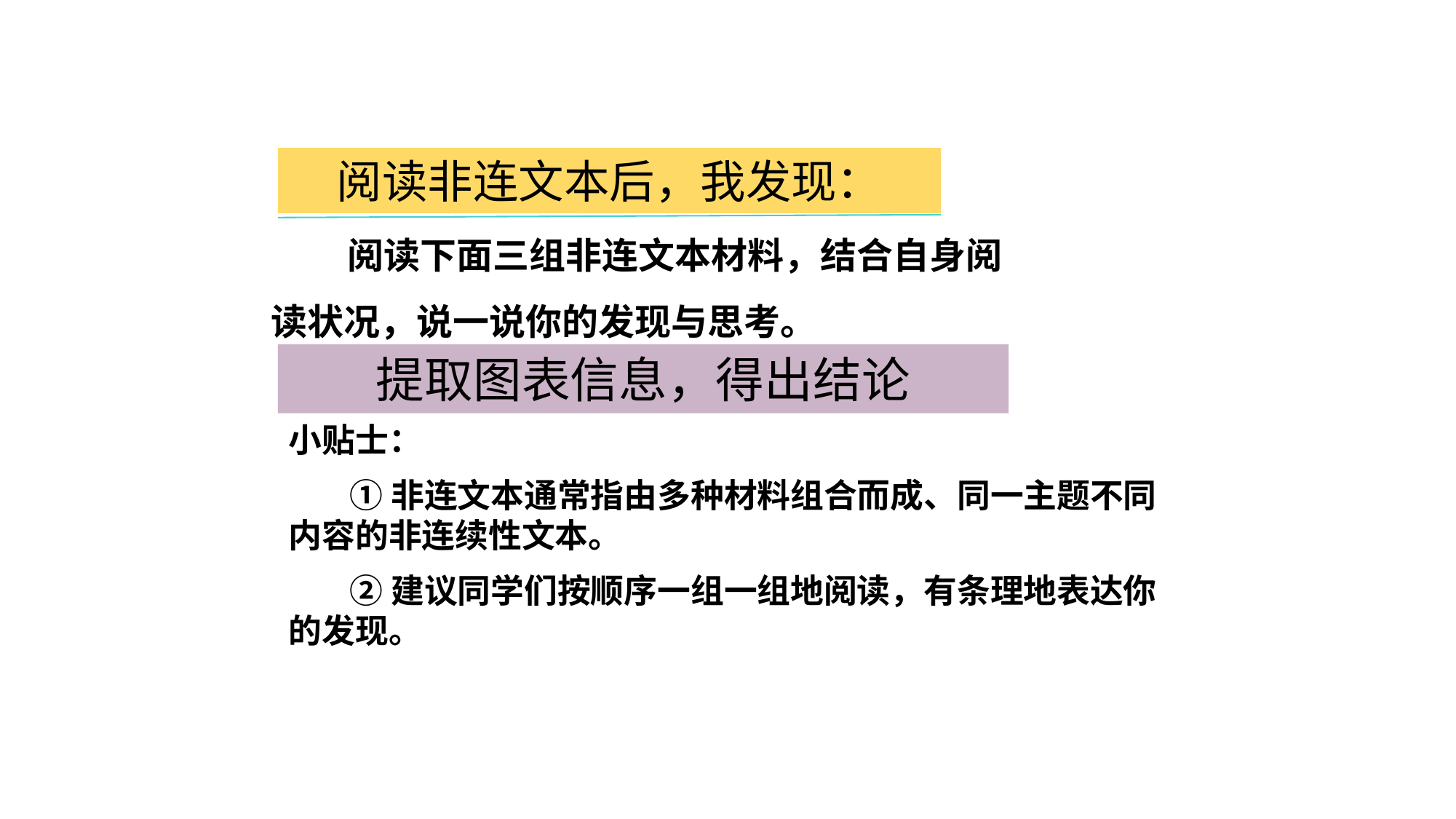

阅读非连文本后，我发现：
        阅读下面三组非连文本材料，结合自身阅读状况，说一说你的发现与思考。
提取图表信息，得出结论
小贴士：
        ①非连文本通常指由多种材料组合而成、同一主题不同内容的非连续性文本。
        ②建议同学们按顺序一组一组地阅读，有条理地表达你的发现。